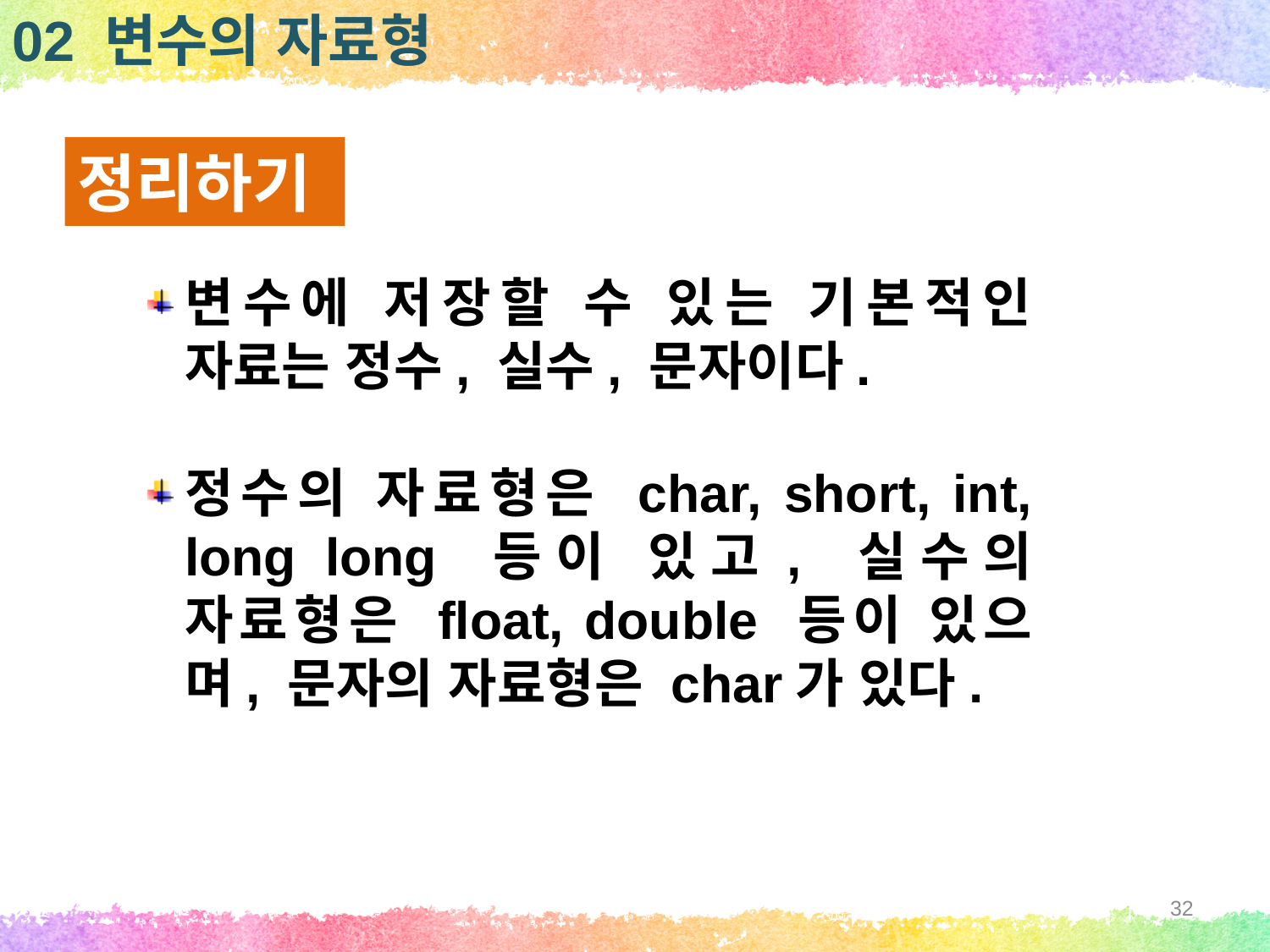

02 변수의 자료형
정리하기
변수에 저장할 수 있는 기본적인 자료는 정수, 실수, 문자이다.

정수의 자료형은 char, short, int, long long 등이 있고, 실수의 자료형은 float, double 등이 있으며, 문자의 자료형은 char가 있다.
32